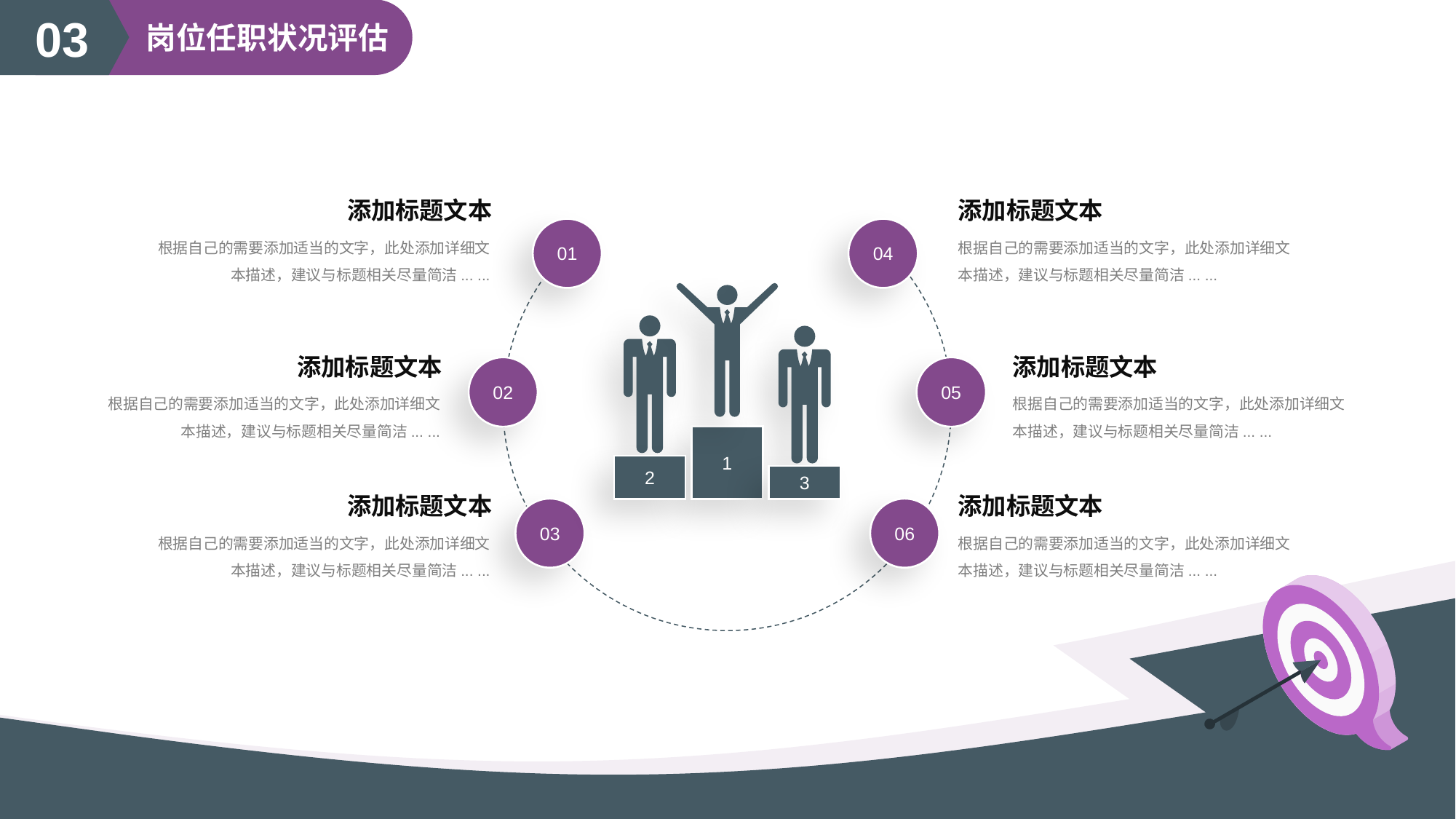

03
岗位任职状况评估
添加标题文本
根据自己的需要添加适当的文字，此处添加详细文本描述，建议与标题相关尽量简洁... ...
添加标题文本
根据自己的需要添加适当的文字，此处添加详细文本描述，建议与标题相关尽量简洁... ...
01
04

添加标题文本
根据自己的需要添加适当的文字，此处添加详细文本描述，建议与标题相关尽量简洁... ...
添加标题文本
根据自己的需要添加适当的文字，此处添加详细文本描述，建议与标题相关尽量简洁... ...
02
05
1
2
3
添加标题文本
根据自己的需要添加适当的文字，此处添加详细文本描述，建议与标题相关尽量简洁... ...
添加标题文本
根据自己的需要添加适当的文字，此处添加详细文本描述，建议与标题相关尽量简洁... ...
03
06